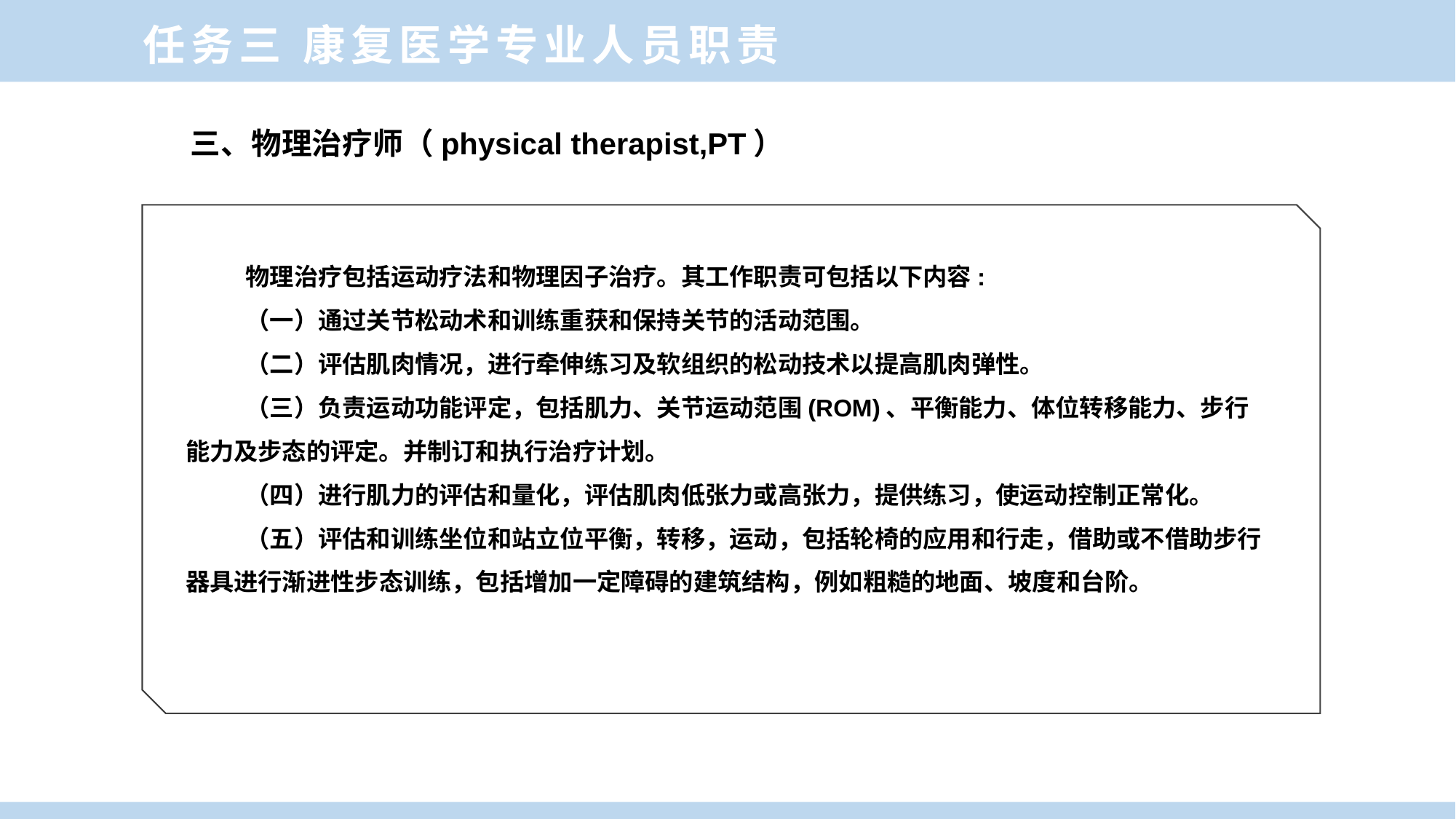

任务三 康复医学专业人员职责
三、物理治疗师（physical therapist,PT）

物理治疗包括运动疗法和物理因子治疗。其工作职责可包括以下内容:
（一）通过关节松动术和训练重获和保持关节的活动范围。
（二）评估肌肉情况，进行牵伸练习及软组织的松动技术以提高肌肉弹性。
（三）负责运动功能评定，包括肌力、关节运动范围(ROM)、平衡能力、体位转移能力、步行能力及步态的评定。并制订和执行治疗计划。
（四）进行肌力的评估和量化，评估肌肉低张力或高张力，提供练习，使运动控制正常化。
（五）评估和训练坐位和站立位平衡，转移，运动，包括轮椅的应用和行走，借助或不借助步行器具进行渐进性步态训练，包括增加一定障碍的建筑结构，例如粗糙的地面、坡度和台阶。